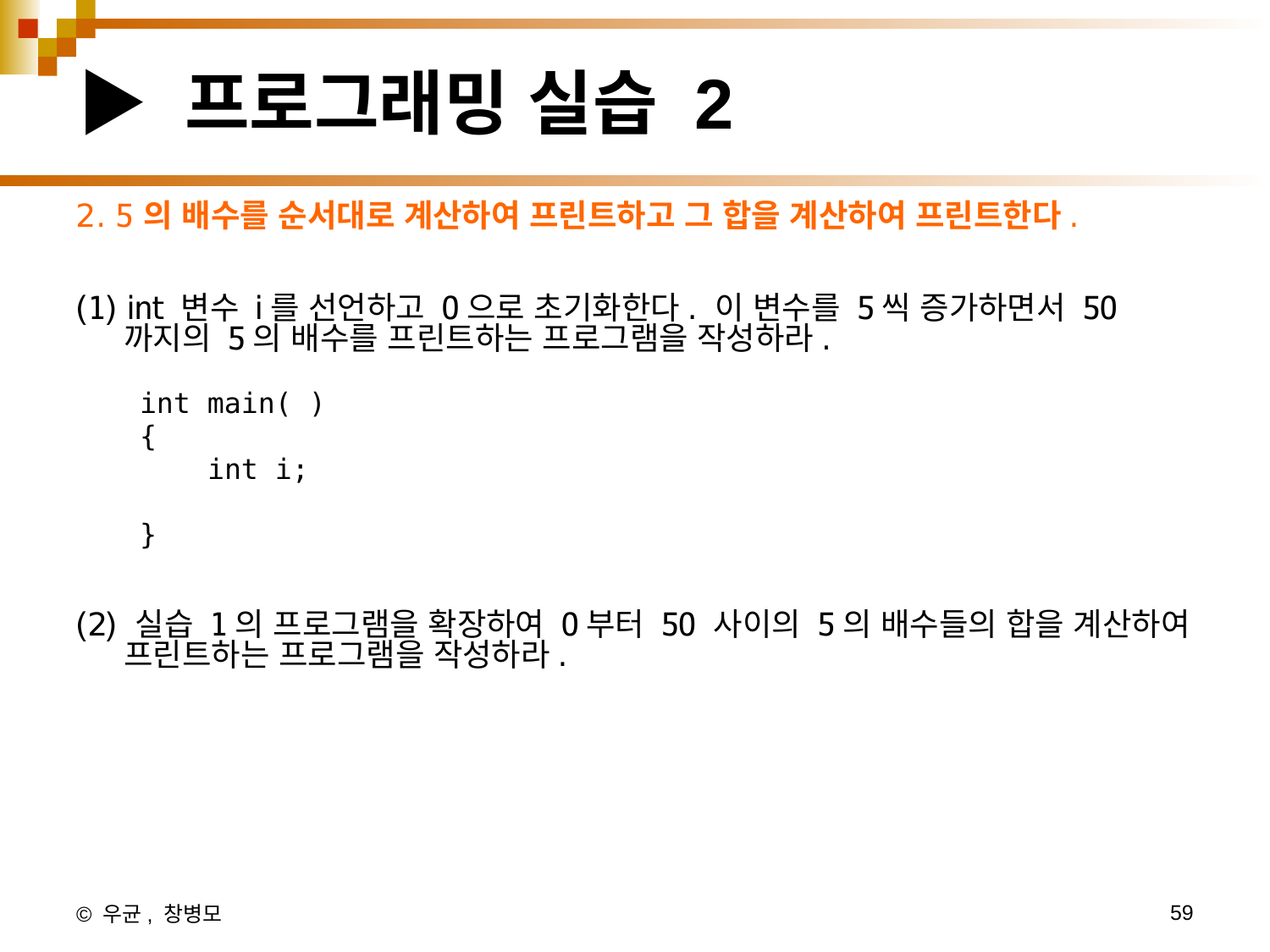

# ▶ 프로그래밍 실습 2
2. 5의 배수를 순서대로 계산하여 프린트하고 그 합을 계산하여 프린트한다.

(1) int 변수 i를 선언하고 0으로 초기화한다. 이 변수를 5씩 증가하면서 50까지의 5의 배수를 프린트하는 프로그램을 작성하라.
int main( )
{
    int i;

}

(2) 실습 1의 프로그램을 확장하여 0부터 50 사이의 5의 배수들의 합을 계산하여 프린트하는 프로그램을 작성하라.
© 우균, 창병모
59